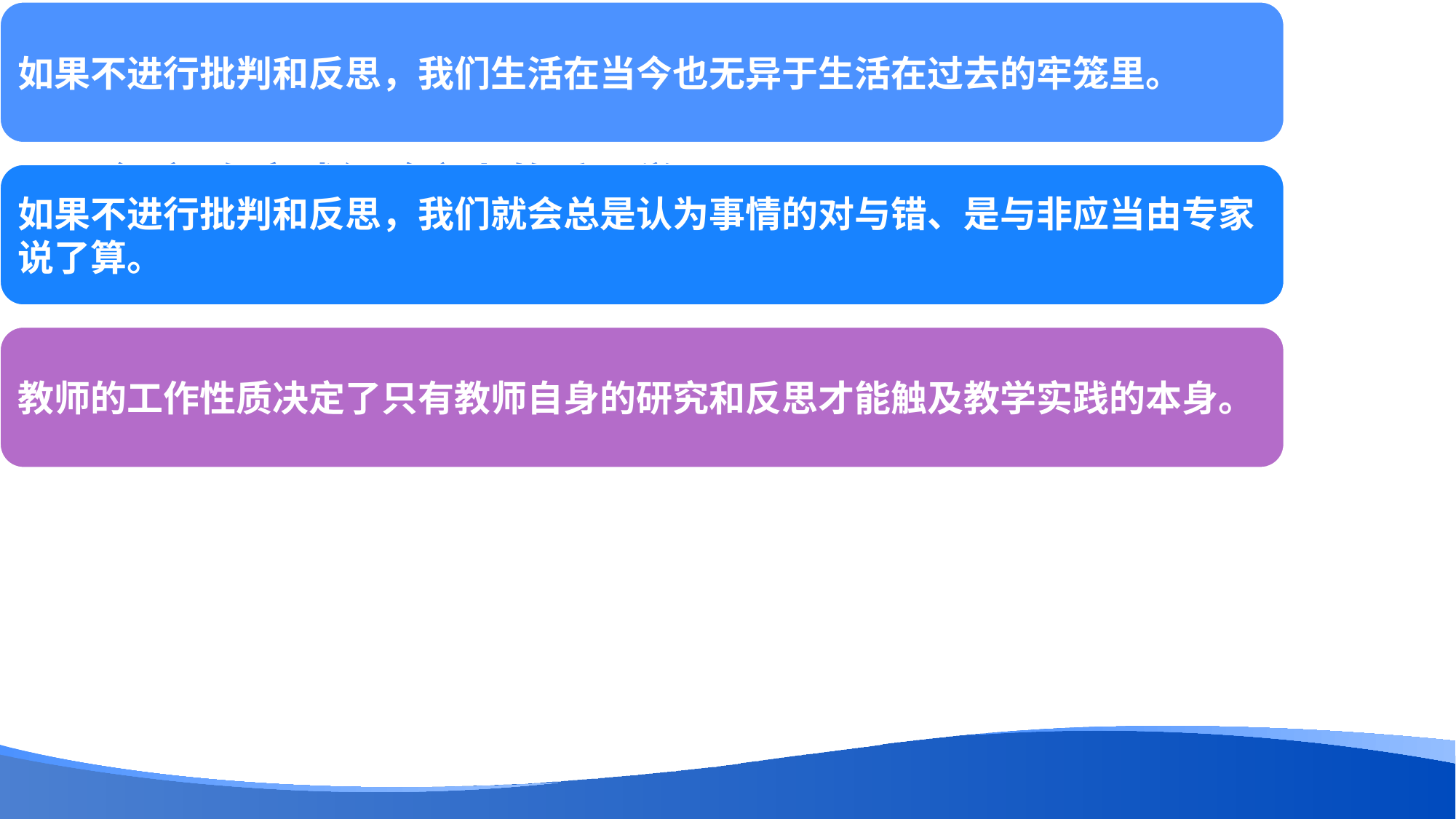

# 二、教师学习的特征
（五）在实践经验之上的反思学习
如果不进行批判和反思，我们生活在当今也无异于生活在过去的牢笼里。
如果不进行批判和反思，我们就会总是认为事情的对与错、是与非应当由专家说了算。
教师的工作性质决定了只有教师自身的研究和反思才能触及教学实践的本身。